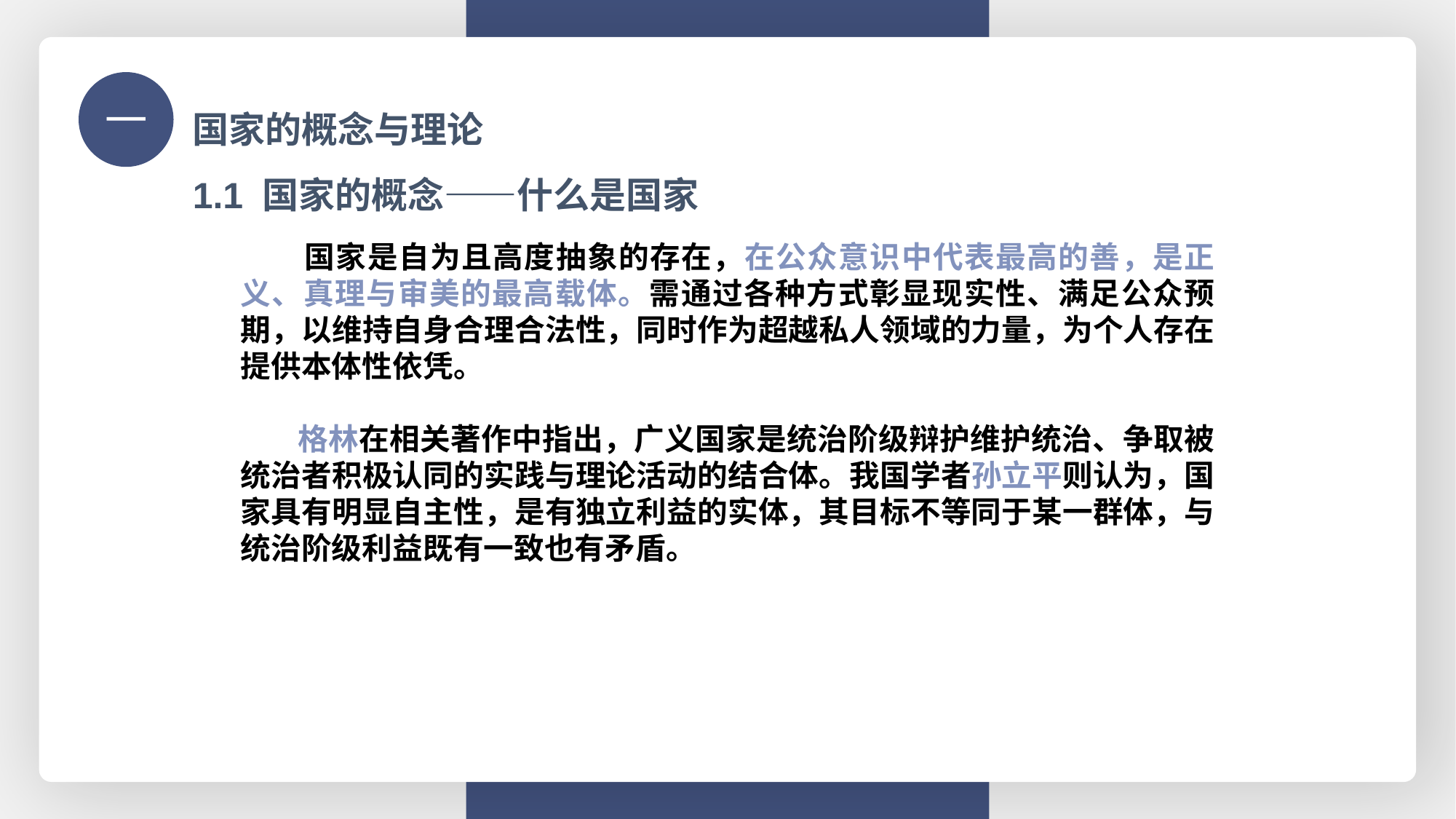

国家的概念与理论
一
1.1 国家的概念——什么是国家
       国家是自为且高度抽象的存在，在公众意识中代表最高的善，是正义、真理与审美的最高载体。需通过各种方式彰显现实性、满足公众预期，以维持自身合理合法性，同时作为超越私人领域的力量，为个人存在提供本体性依凭。

       格林在相关著作中指出，广义国家是统治阶级辩护维护统治、争取被统治者积极认同的实践与理论活动的结合体。我国学者孙立平则认为，国家具有明显自主性，是有独立利益的实体，其目标不等同于某一群体，与统治阶级利益既有一致也有矛盾。